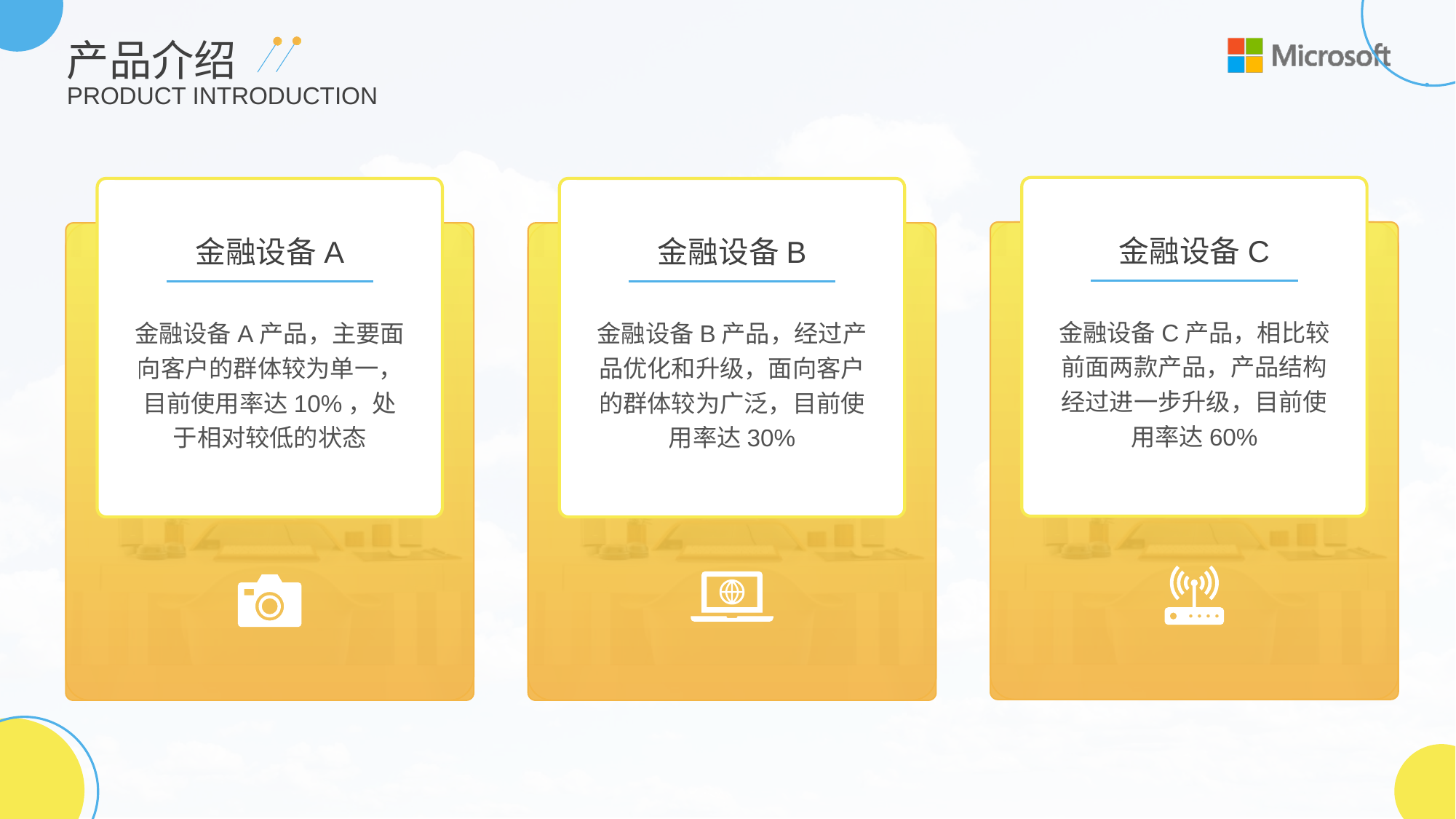

产品介绍
PRODUCT INTRODUCTION

金融设备C

金融设备A
金融设备B
金融设备C产品，相比较前面两款产品，产品结构经过进一步升级，目前使用率达60%

金融设备A产品，主要面向客户的群体较为单一，目前使用率达10%，处于相对较低的状态
金融设备B产品，经过产品优化和升级，面向客户的群体较为广泛，目前使用率达30%
03
01
02